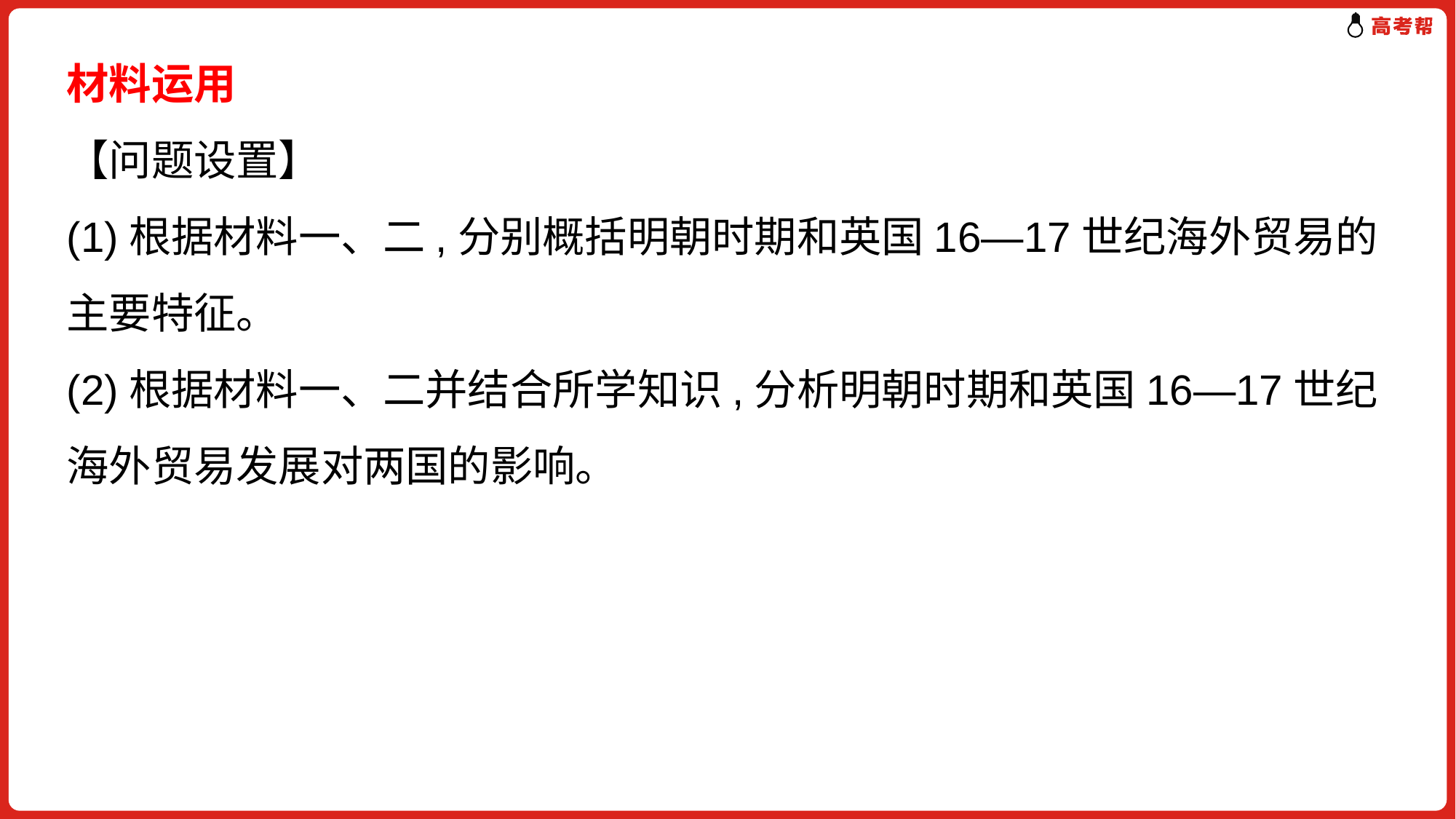

材料运用
【问题设置】
(1)根据材料一、二,分别概括明朝时期和英国16—17世纪海外贸易的主要特征。
(2)根据材料一、二并结合所学知识,分析明朝时期和英国16—17世纪海外贸易发展对两国的影响。